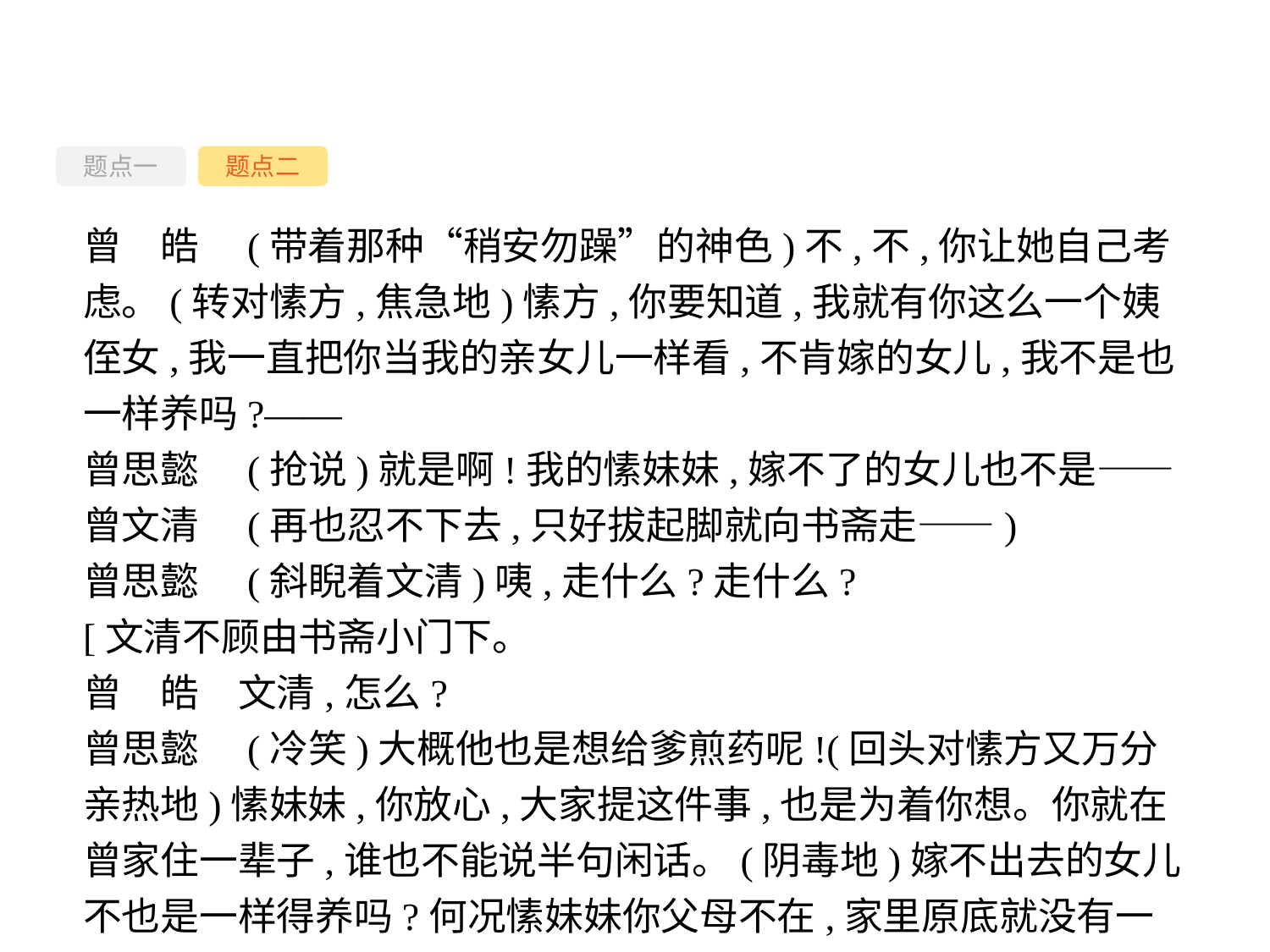

题点一
题点二
曾　皓　(带着那种“稍安勿躁”的神色)不,不,你让她自己考虑。(转对愫方,焦急地)愫方,你要知道,我就有你这么一个姨侄女,我一直把你当我的亲女儿一样看,不肯嫁的女儿,我不是也一样养吗?——
曾思懿　(抢说)就是啊!我的愫妹妹,嫁不了的女儿也不是——
曾文清　(再也忍不下去,只好拔起脚就向书斋走——)
曾思懿　(斜睨着文清)咦,走什么?走什么?
[文清不顾由书斋小门下。
曾　皓　文清,怎么?
曾思懿　(冷笑)大概他也是想给爹煎药呢!(回头对愫方又万分亲热地)愫妹妹,你放心,大家提这件事,也是为着你想。你就在曾家住一辈子,谁也不能说半句闲话。(阴毒地)嫁不出去的女儿不也是一样得养吗?何况愫妹妹你父母不在,家里原底就没有一个亲人——
-47-